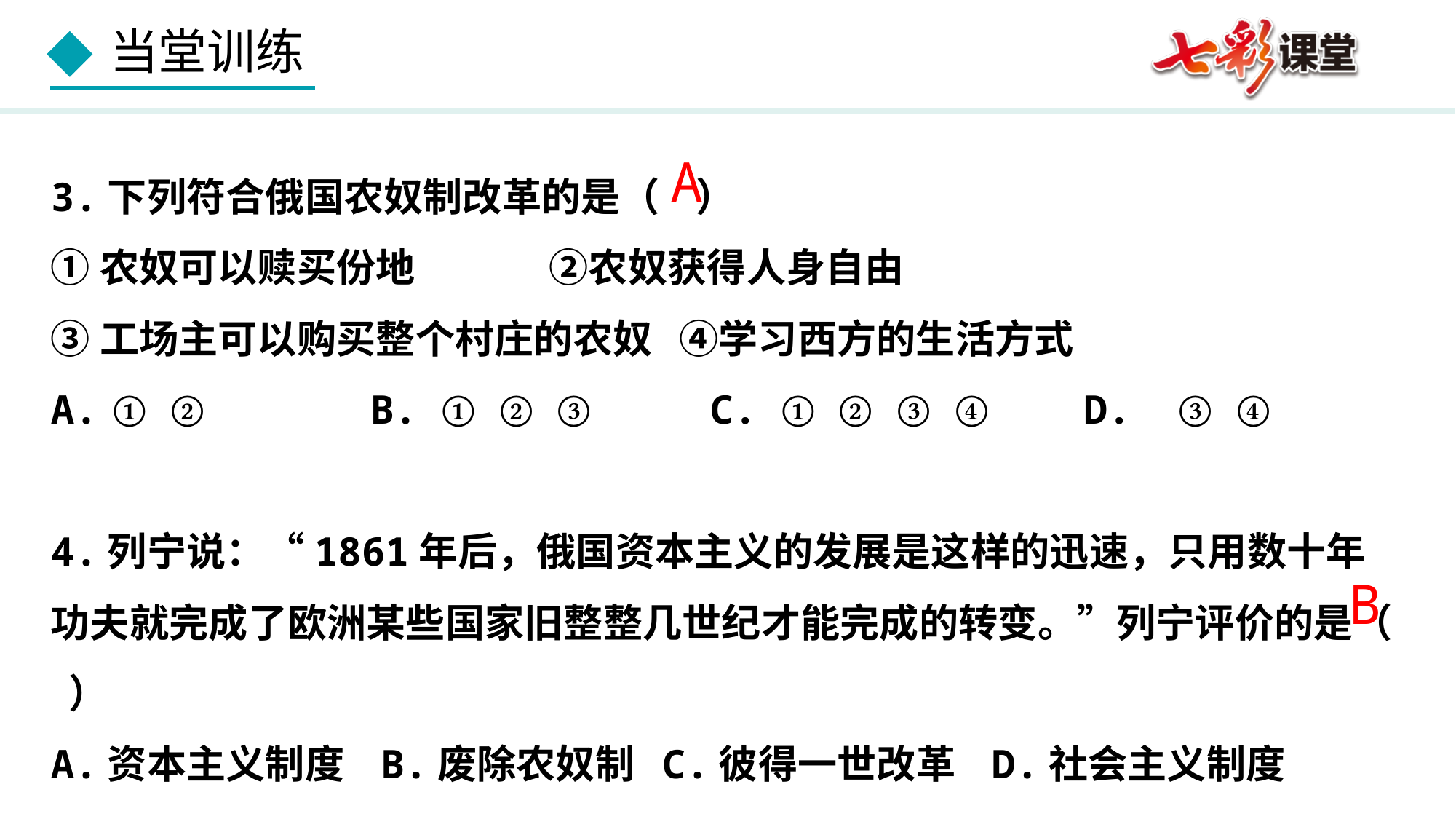

A
3.下列符合俄国农奴制改革的是（    ）
①农奴可以赎买份地               ②农奴获得人身自由
③工场主可以购买整个村庄的农奴   ④学习西方的生活方式
① ②       B. ① ② ③     C. ① ② ③ ④    D.  ③ ④

4.列宁说：“1861年后，俄国资本主义的发展是这样的迅速，只用数十年功夫就完成了欧洲某些国家旧整整几世纪才能完成的转变。”列宁评价的是（    ）
A.资本主义制度   B.废除农奴制  C.彼得一世改革   D.社会主义制度
B